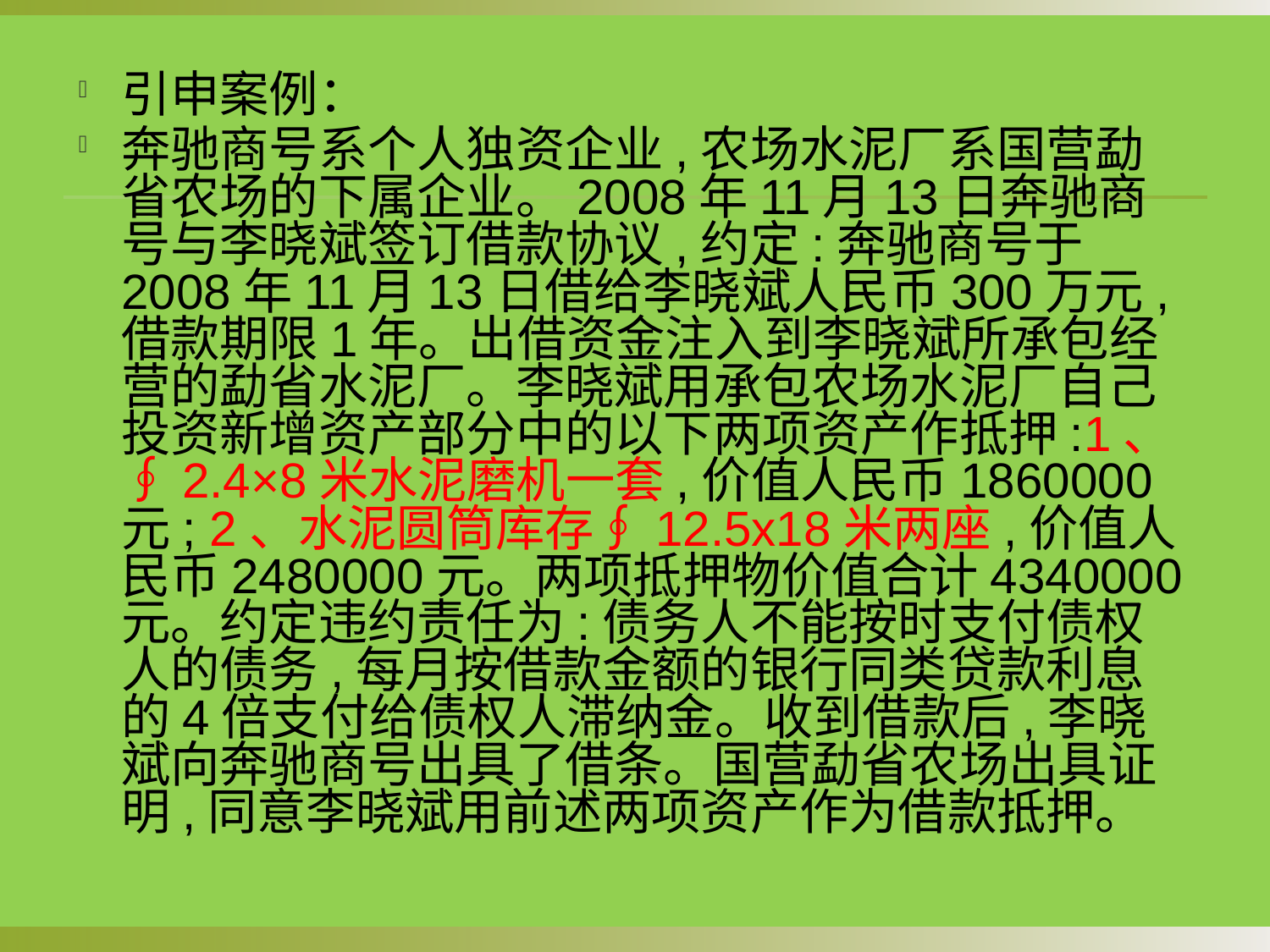

引申案例：
奔驰商号系个人独资企业,农场水泥厂系国营勐省农场的下属企业。2008年11月13日奔驰商号与李晓斌签订借款协议,约定:奔驰商号于2008年11月13日借给李晓斌人民币300万元,借款期限1年。出借资金注入到李晓斌所承包经营的勐省水泥厂。李晓斌用承包农场水泥厂自己投资新增资产部分中的以下两项资产作抵押:1、∮2.4×8米水泥磨机一套,价值人民币1860000元; 2、水泥圆筒库存∮12.5x18米两座,价值人民币2480000元。两项抵押物价值合计4340000元。约定违约责任为:债务人不能按时支付债权人的债务,每月按借款金额的银行同类贷款利息的4倍支付给债权人滞纳金。收到借款后,李晓斌向奔驰商号出具了借条。国营勐省农场出具证明,同意李晓斌用前述两项资产作为借款抵押。